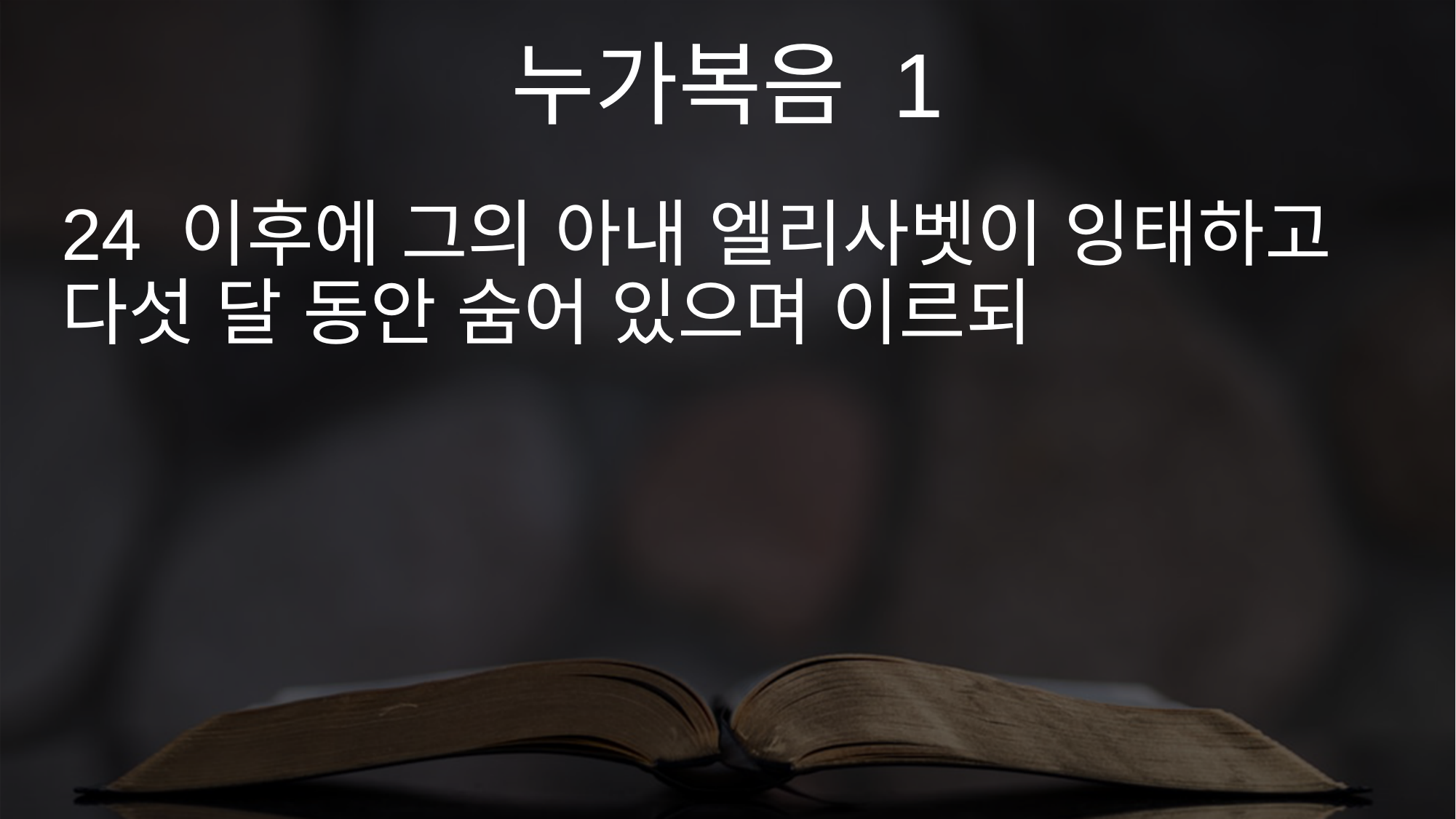

누가복음 1
24 이후에 그의 아내 엘리사벳이 잉태하고 다섯 달 동안 숨어 있으며 이르되